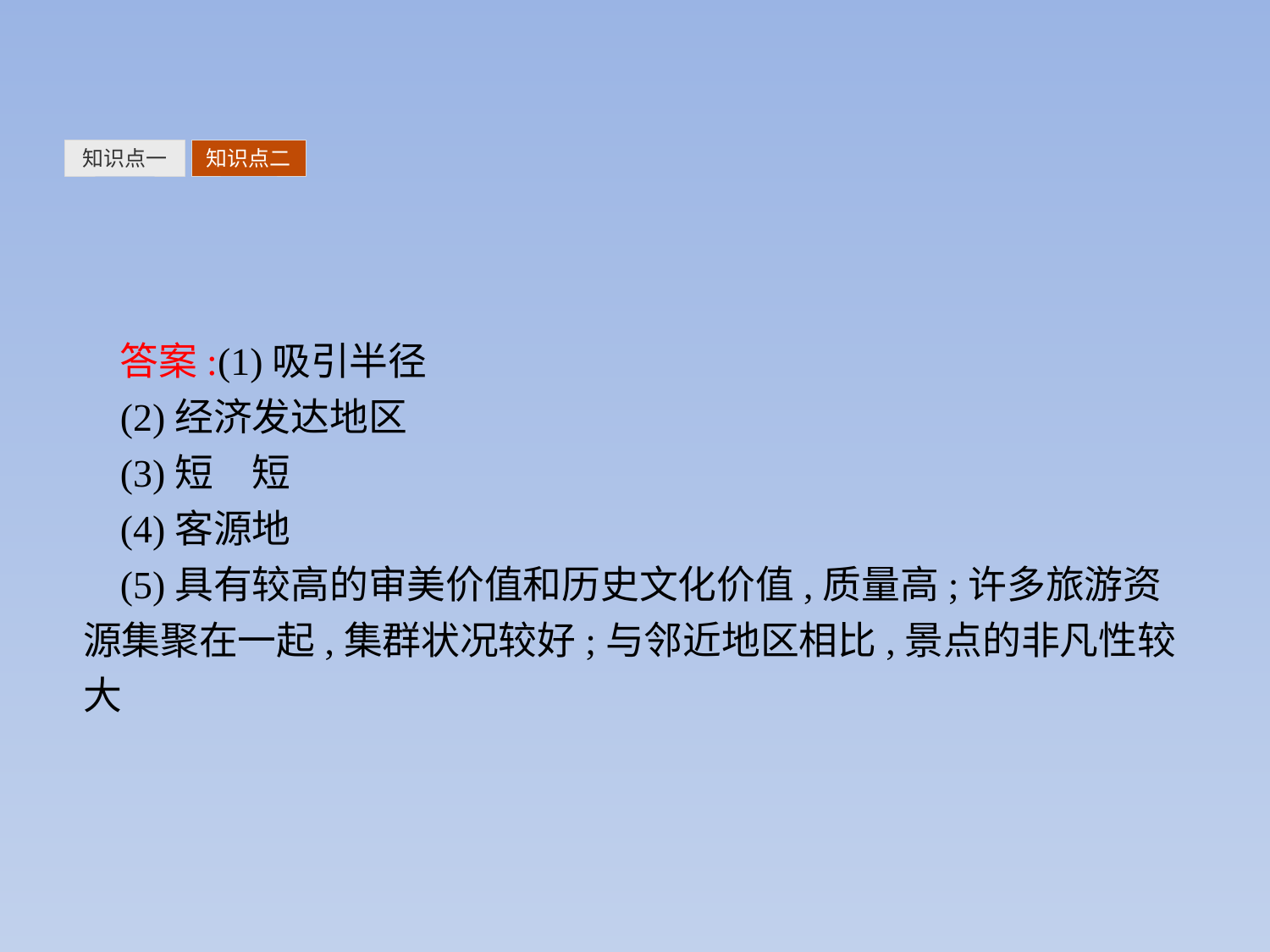

知识点一
知识点二
答案:(1)吸引半径
(2)经济发达地区
(3)短　短
(4)客源地
(5)具有较高的审美价值和历史文化价值,质量高;许多旅游资源集聚在一起,集群状况较好;与邻近地区相比,景点的非凡性较大